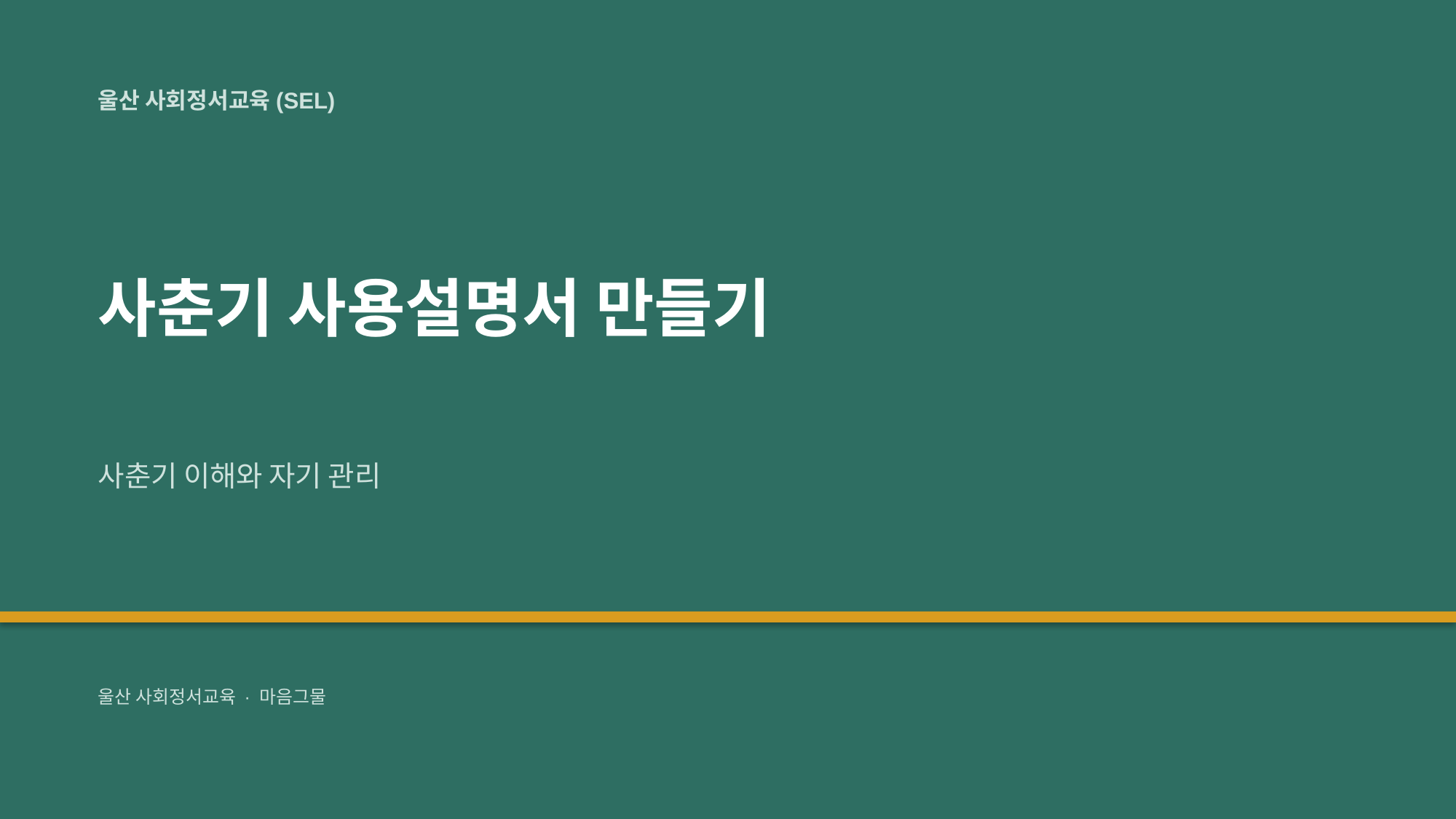

울산 사회정서교육(SEL)
사춘기 사용설명서 만들기
사춘기 이해와 자기 관리

울산 사회정서교육 · 마음그물